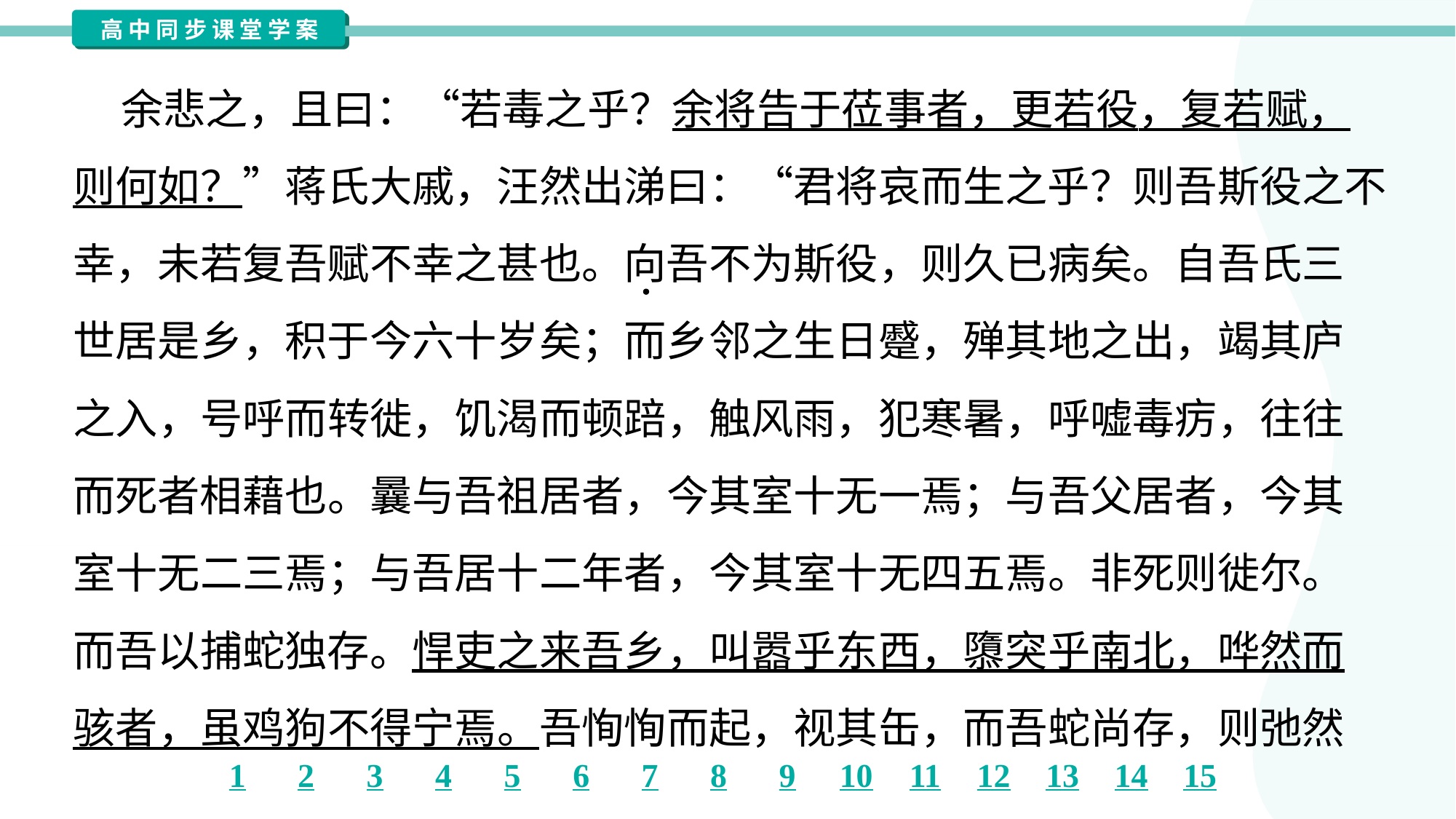

余悲之，且曰：“若毒之乎？余将告于莅事者，更若役，复若赋，
则何如？”蒋氏大戚，汪然出涕曰：“君将哀而生之乎？则吾斯役之不
幸，未若复吾赋不幸之甚也。向吾不为斯役，则久已病矣。自吾氏三
世居是乡，积于今六十岁矣；而乡邻之生日蹙，殚其地之出，竭其庐
之入，号呼而转徙，饥渴而顿踣，触风雨，犯寒暑，呼嘘毒疠，往往
而死者相藉也。曩与吾祖居者，今其室十无一焉；与吾父居者，今其
室十无二三焉；与吾居十二年者，今其室十无四五焉。非死则徙尔。
而吾以捕蛇独存。悍吏之来吾乡，叫嚣乎东西，隳突乎南北，哗然而
骇者，虽鸡狗不得宁焉。吾恂恂而起，视其缶，而吾蛇尚存，则弛然